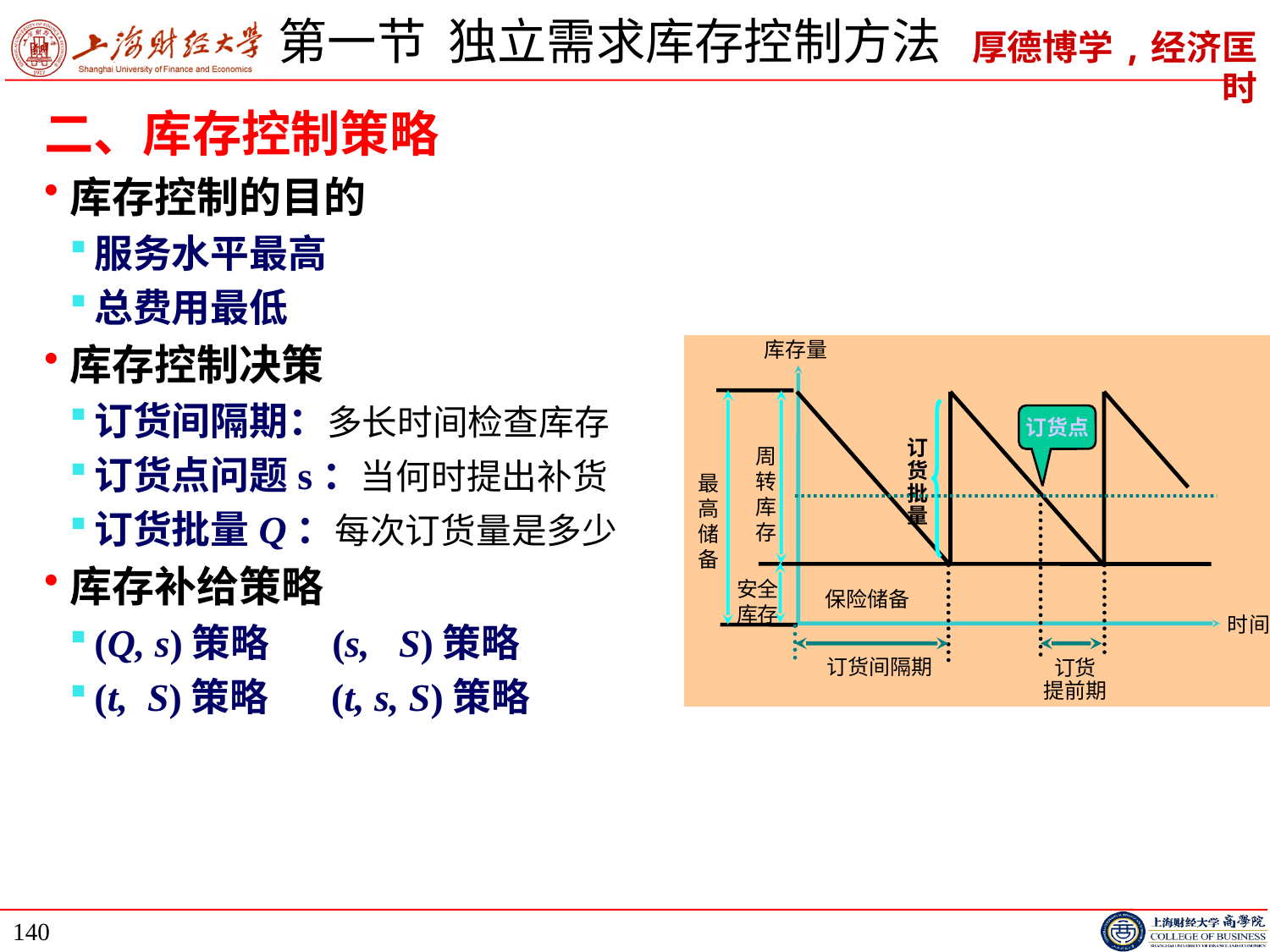

# 第一节  独立需求库存控制方法
二、库存控制策略
库存控制的目的
服务水平最高
总费用最低
库存控制决策
订货间隔期：多长时间检查库存
订货点问题s：当何时提出补货
订货批量Q：每次订货量是多少
库存补给策略
(Q, s)策略      (s,   S)策略
(t,  S)策略      (t, s, S)策略

库存量

时间

订货点
订货批量
周转库存
最高储备

安全库存
保险储备

订货间隔期
订货
提前期
140